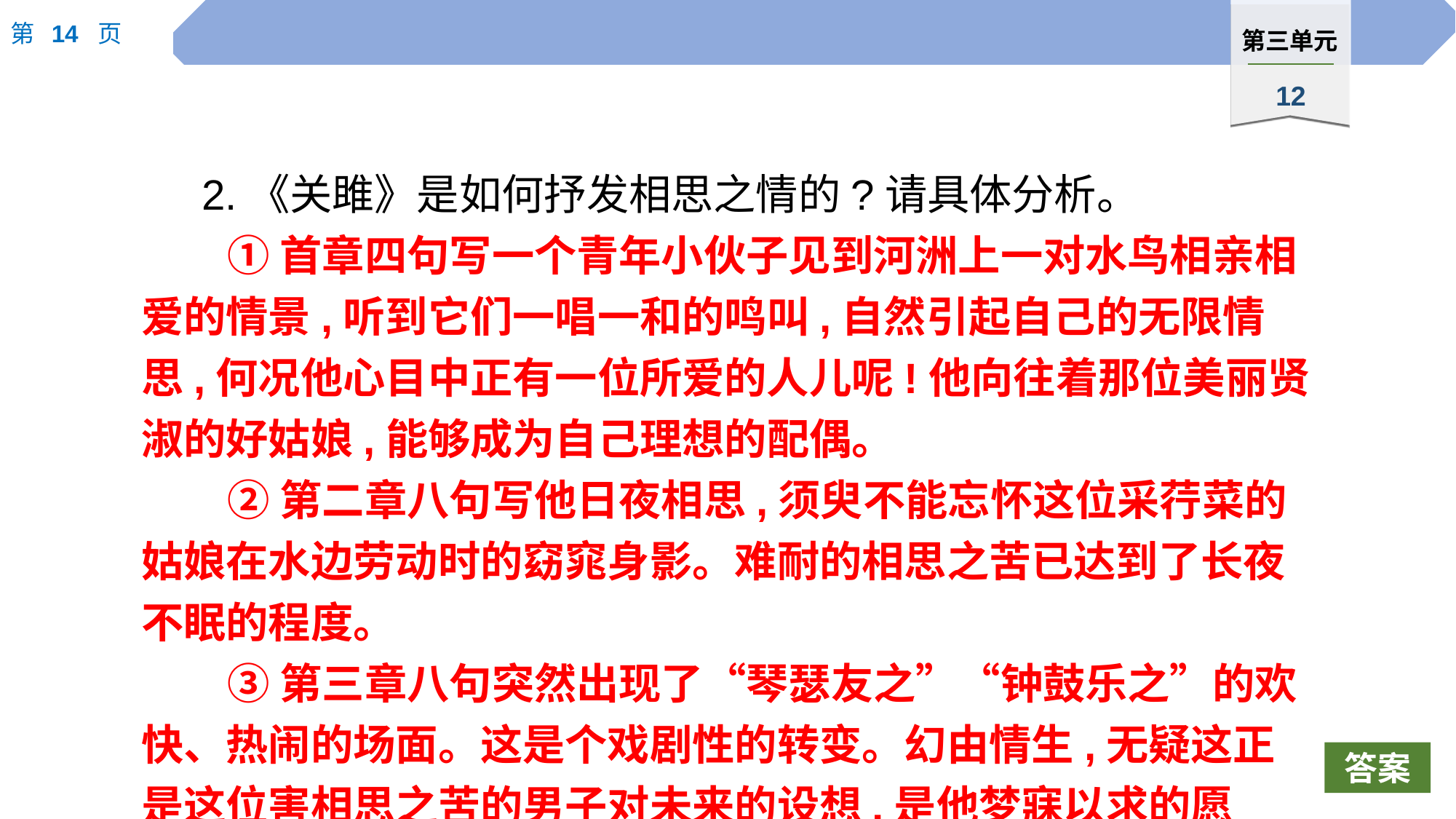

2.《关雎》是如何抒发相思之情的?请具体分析。
①首章四句写一个青年小伙子见到河洲上一对水鸟相亲相爱的情景,听到它们一唱一和的鸣叫,自然引起自己的无限情思,何况他心目中正有一位所爱的人儿呢!他向往着那位美丽贤淑的好姑娘,能够成为自己理想的配偶。
②第二章八句写他日夜相思,须臾不能忘怀这位采荇菜的姑娘在水边劳动时的窈窕身影。难耐的相思之苦已达到了长夜不眠的程度。
③第三章八句突然出现了“琴瑟友之”“钟鼓乐之”的欢快、热闹的场面。这是个戏剧性的转变。幻由情生,无疑这正是这位害相思之苦的男子对未来的设想,是他梦寐以求的愿望。
答案